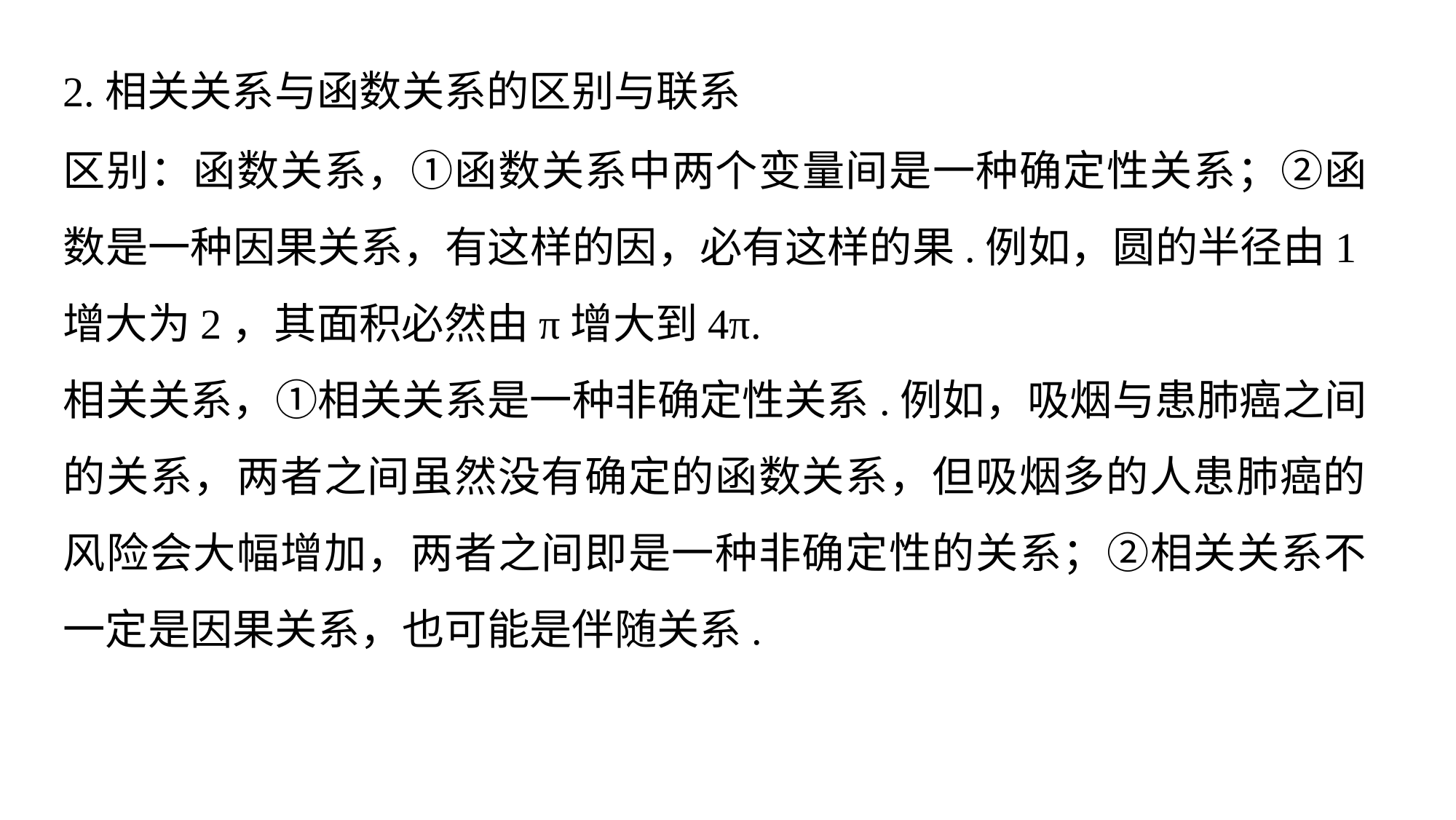

2.相关关系与函数关系的区别与联系
区别：函数关系，①函数关系中两个变量间是一种确定性关系；②函数是一种因果关系，有这样的因，必有这样的果.例如，圆的半径由1增大为2，其面积必然由π增大到4π.
相关关系，①相关关系是一种非确定性关系.例如，吸烟与患肺癌之间的关系，两者之间虽然没有确定的函数关系，但吸烟多的人患肺癌的风险会大幅增加，两者之间即是一种非确定性的关系；②相关关系不一定是因果关系，也可能是伴随关系.